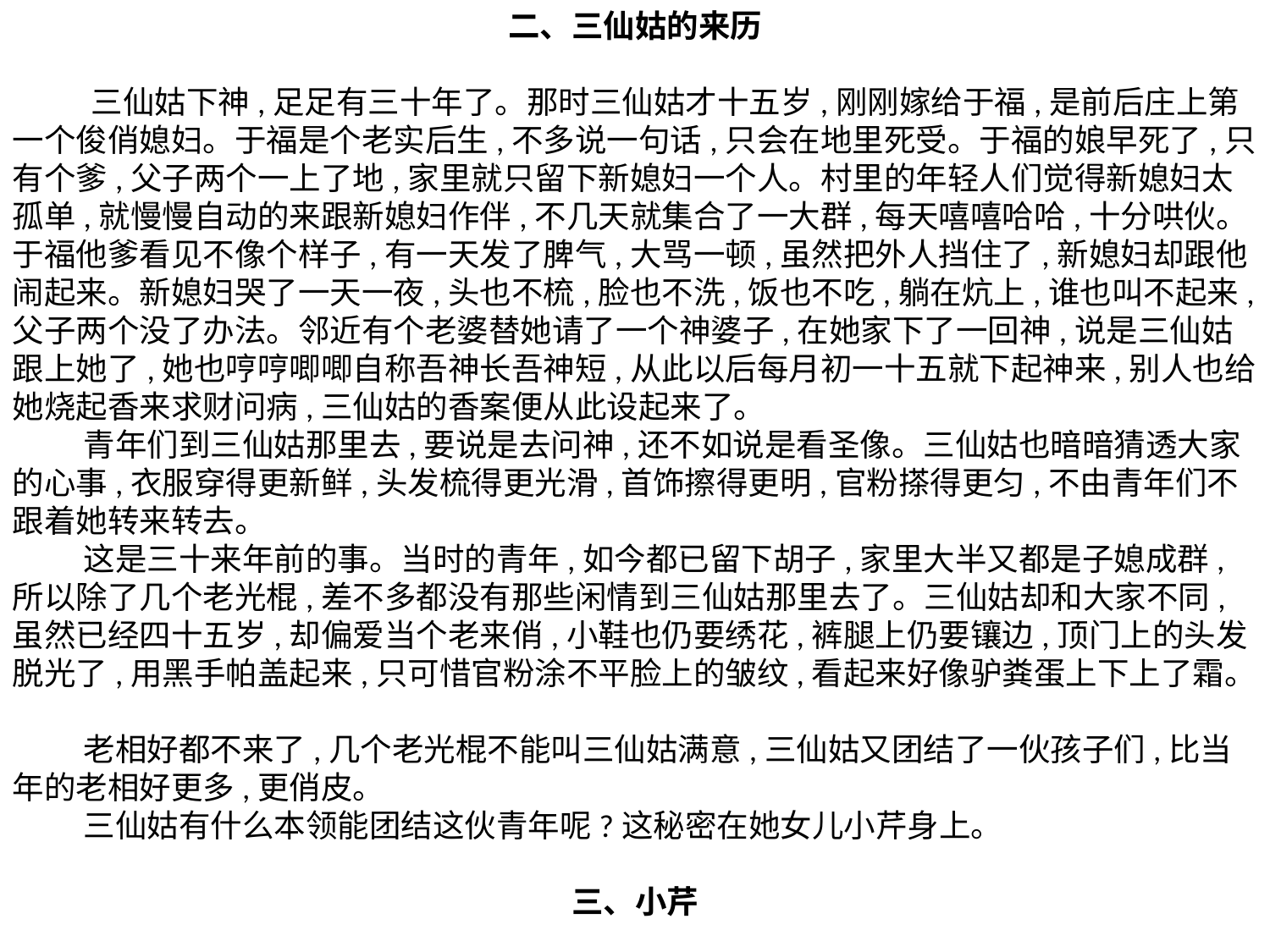

二、三仙姑的来历
        三仙姑下神,足足有三十年了。那时三仙姑才十五岁,刚刚嫁给于福,是前后庄上第一个俊俏媳妇。于福是个老实后生,不多说一句话,只会在地里死受。于福的娘早死了,只有个爹,父子两个一上了地,家里就只留下新媳妇一个人。村里的年轻人们觉得新媳妇太孤单,就慢慢自动的来跟新媳妇作伴,不几天就集合了一大群,每天嘻嘻哈哈,十分哄伙。于福他爹看见不像个样子,有一天发了脾气,大骂一顿,虽然把外人挡住了,新媳妇却跟他闹起来。新媳妇哭了一天一夜,头也不梳,脸也不洗,饭也不吃,躺在炕上,谁也叫不起来,父子两个没了办法。邻近有个老婆替她请了一个神婆子,在她家下了一回神,说是三仙姑跟上她了,她也哼哼唧唧自称吾神长吾神短,从此以后每月初一十五就下起神来,别人也给她烧起香来求财问病,三仙姑的香案便从此设起来了。 
        青年们到三仙姑那里去,要说是去问神,还不如说是看圣像。三仙姑也暗暗猜透大家的心事,衣服穿得更新鲜,头发梳得更光滑,首饰擦得更明,官粉搽得更匀,不由青年们不跟着她转来转去。 
        这是三十来年前的事。当时的青年,如今都已留下胡子,家里大半又都是子媳成群,所以除了几个老光棍,差不多都没有那些闲情到三仙姑那里去了。三仙姑却和大家不同,虽然已经四十五岁,却偏爱当个老来俏,小鞋也仍要绣花,裤腿上仍要镶边,顶门上的头发脱光了,用黑手帕盖起来,只可惜官粉涂不平脸上的皱纹,看起来好像驴粪蛋上下上了霜。 
        老相好都不来了,几个老光棍不能叫三仙姑满意,三仙姑又团结了一伙孩子们,比当年的老相好更多,更俏皮。 
        三仙姑有什么本领能团结这伙青年呢?这秘密在她女儿小芹身上。
三、小芹